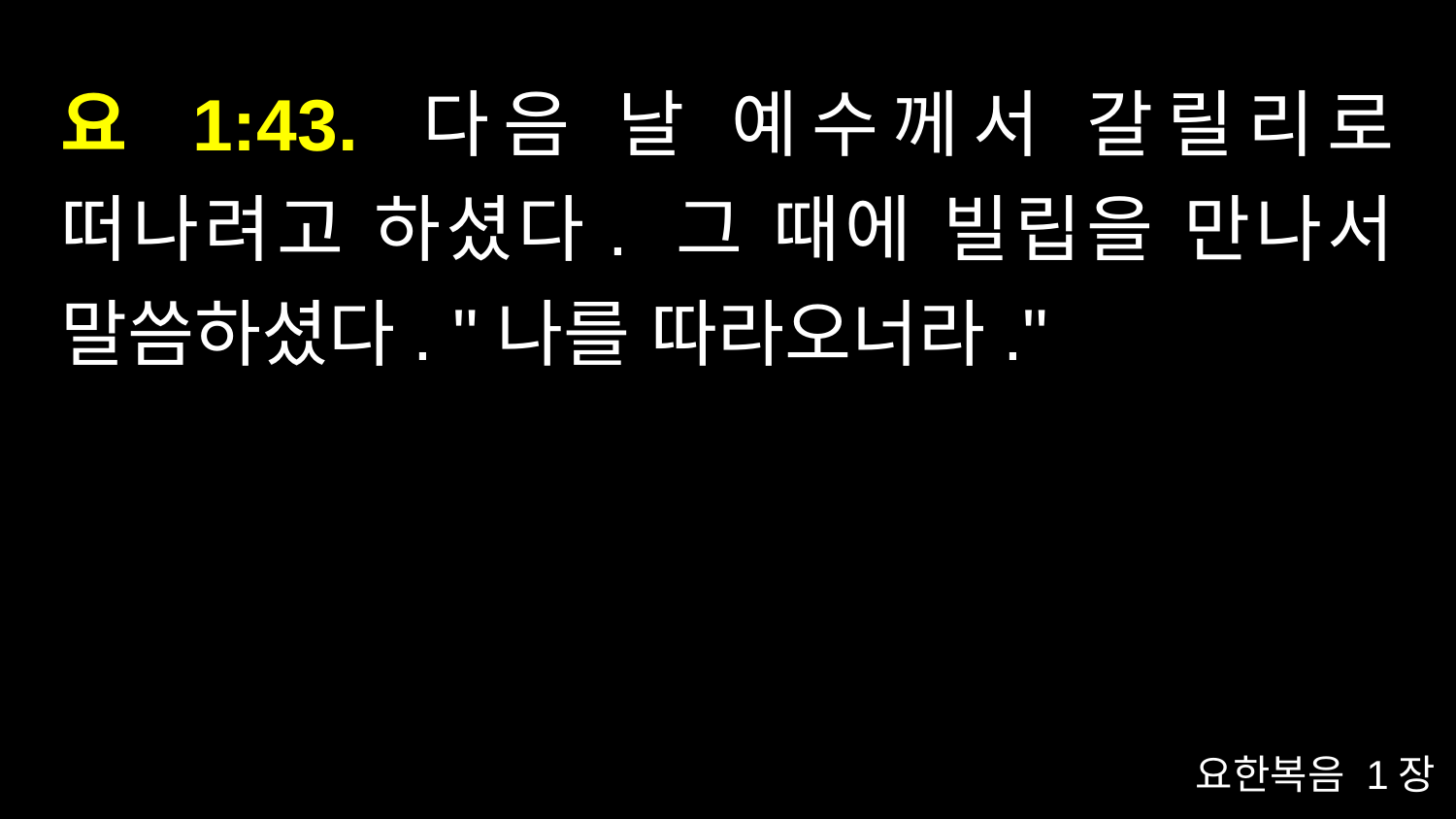

# 요 1:43. 다음 날 예수께서 갈릴리로 떠나려고 하셨다. 그 때에 빌립을 만나서 말씀하셨다. "나를 따라오너라."
요한복음 1장